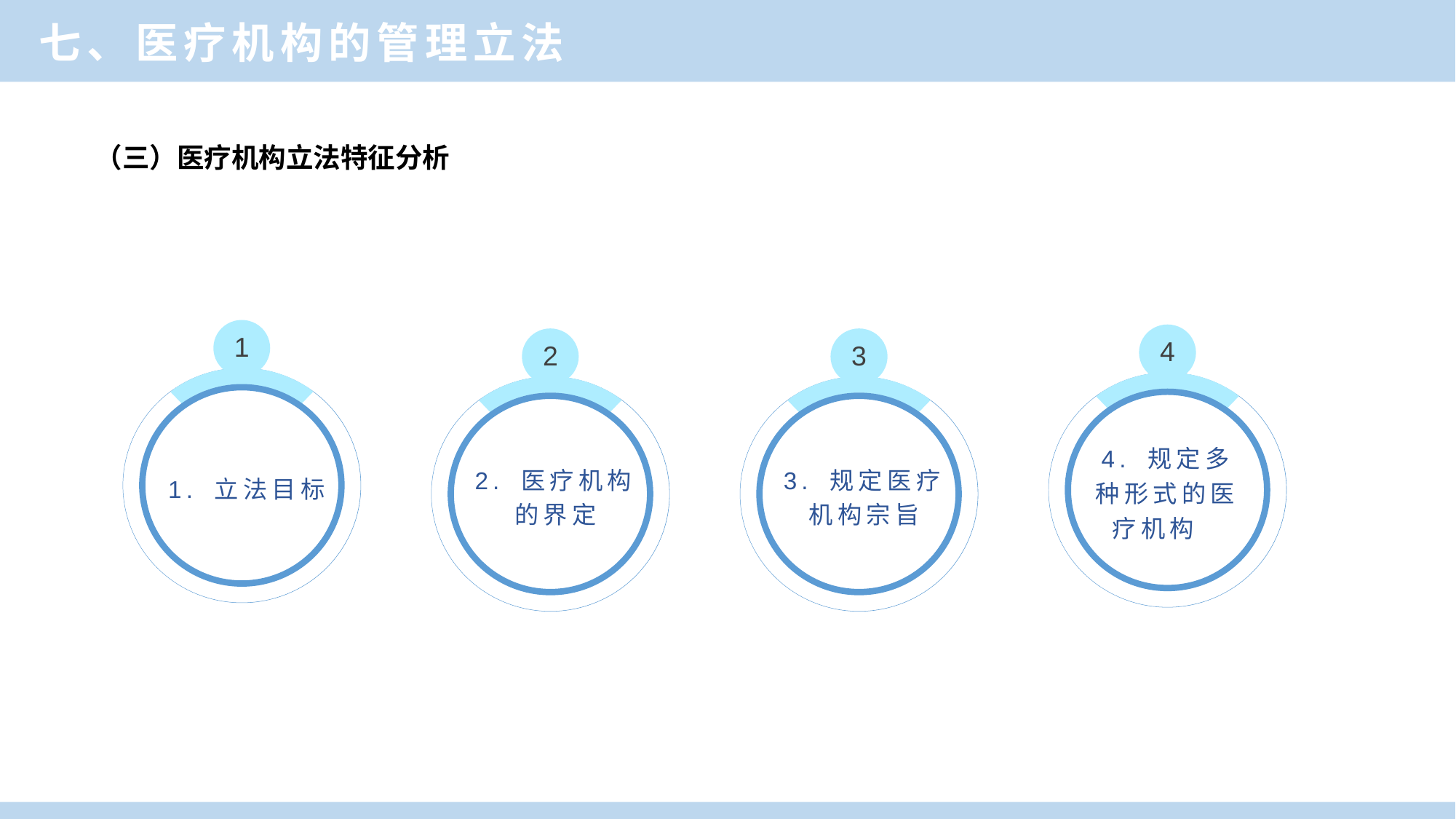

七、医疗机构的管理立法
（三）医疗机构立法特征分析

1

1. 立法目标

4

4. 规定多种形式的医疗机构

2

2. 医疗机构的界定

3

3. 规定医疗机构宗旨